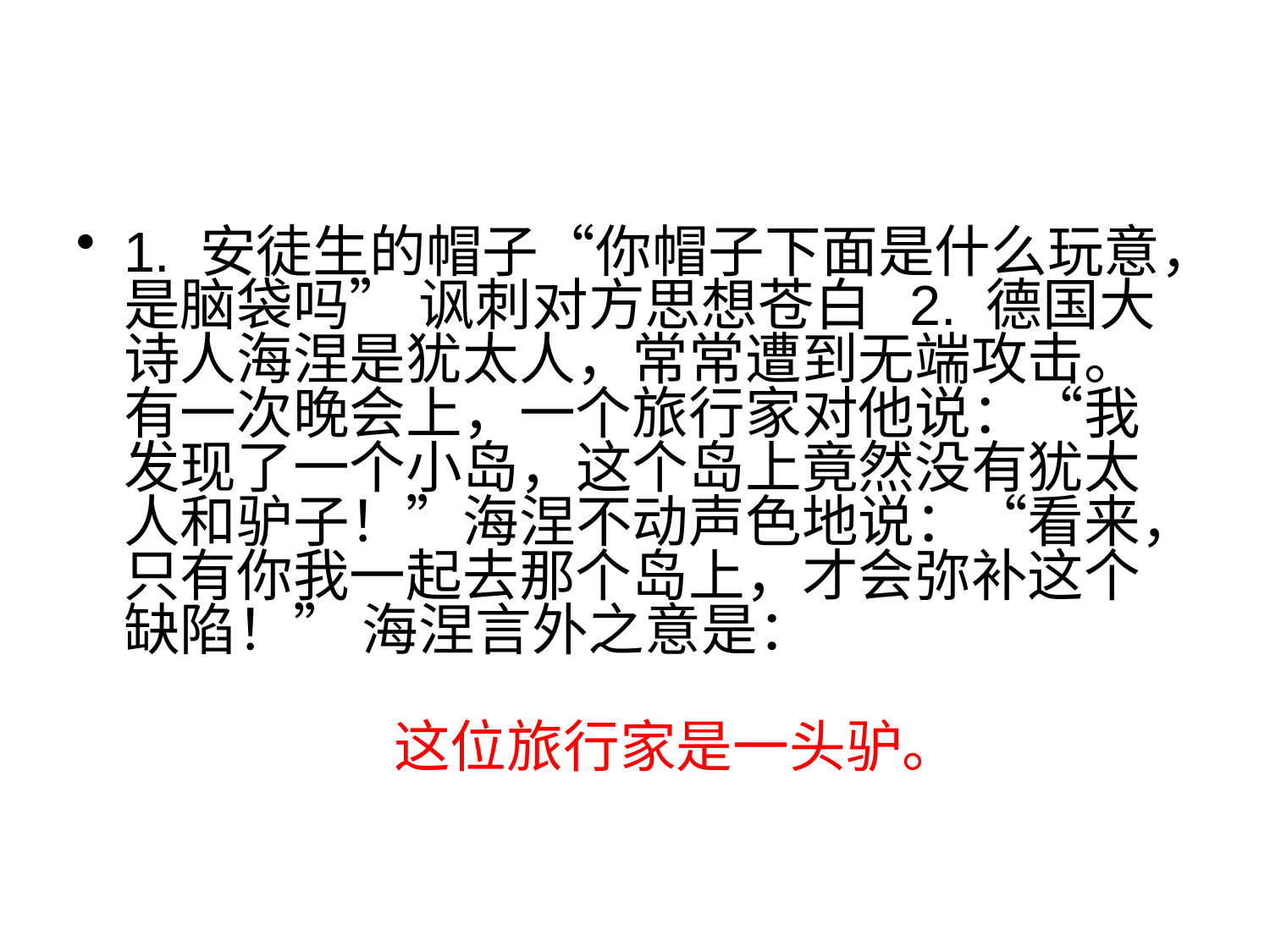

#
1. 安徒生的帽子“你帽子下面是什么玩意，是脑袋吗” 讽刺对方思想苍白  2. 德国大诗人海涅是犹太人，常常遭到无端攻击。有一次晚会上，一个旅行家对他说：“我 发现了一个小岛，这个岛上竟然没有犹太人和驴子！”海涅不动声色地说：“看来，只有你我一起去那个岛上，才会弥补这个缺陷！” 海涅言外之意是：
这位旅行家是一头驴。